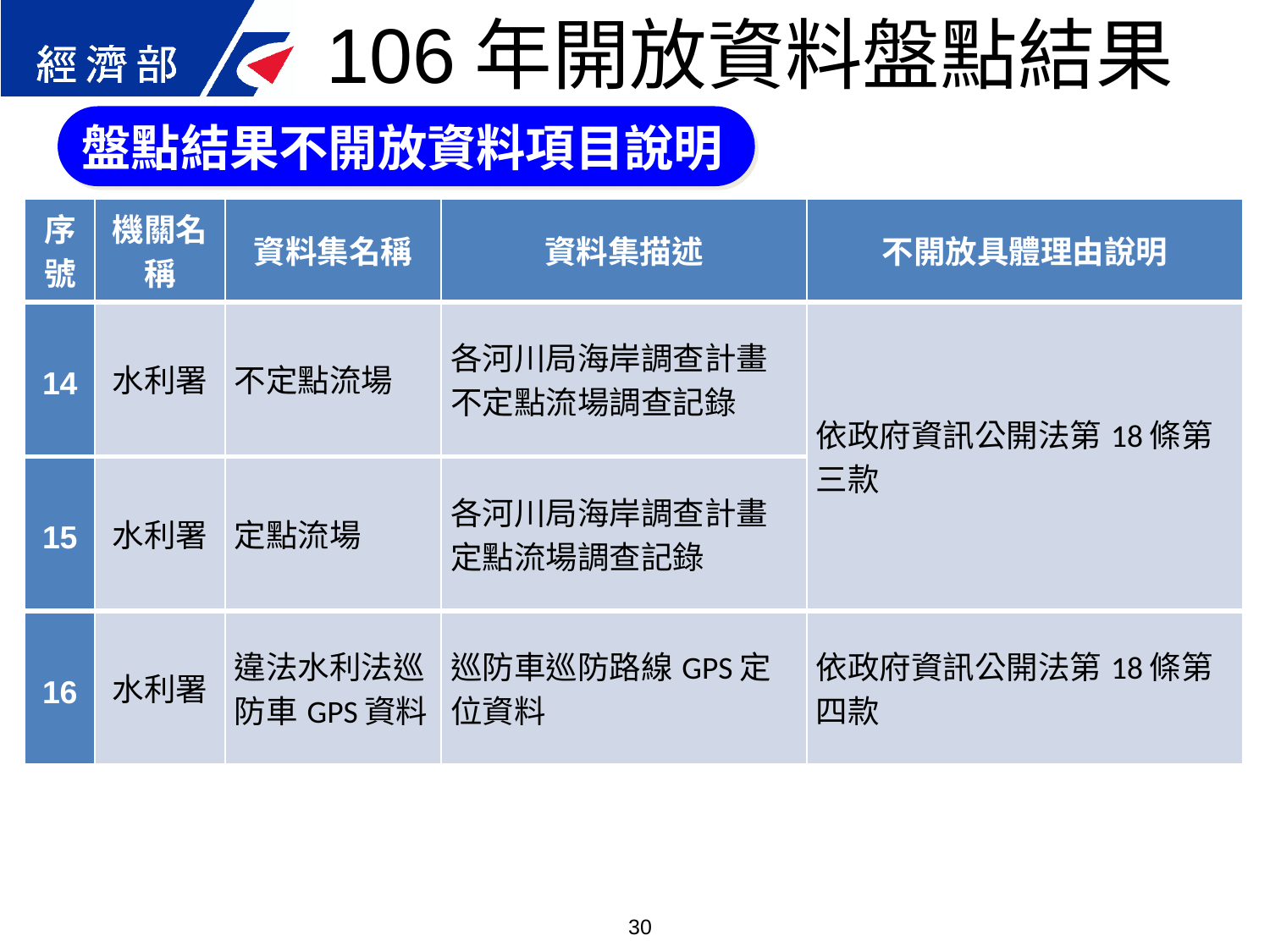

106年開放資料盤點結果
盤點結果不開放資料項目說明
| 序號 | 機關名稱 | 資料集名稱 | 資料集描述 | 不開放具體理由說明 |
| --- | --- | --- | --- | --- |
| 14 | 水利署 | 不定點流場 | 各河川局海岸調查計畫不定點流場調查記錄 | 依政府資訊公開法第18條第三款 |
| 15 | 水利署 | 定點流場 | 各河川局海岸調查計畫定點流場調查記錄 |  |
| 16 | 水利署 | 違法水利法巡防車GPS資料 | 巡防車巡防路線GPS定位資料 | 依政府資訊公開法第18條第四款 |
30